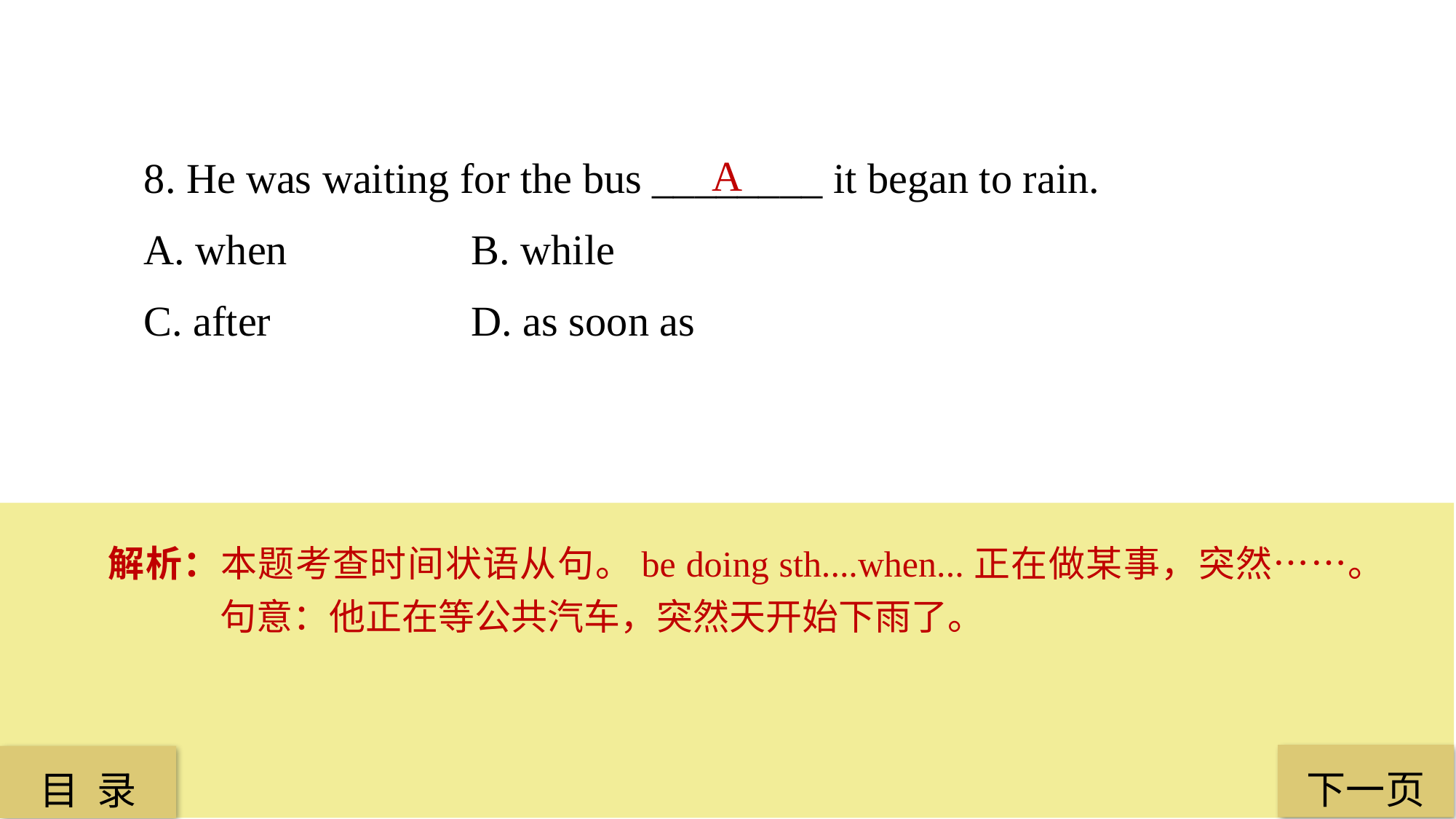

8. He was waiting for the bus ________ it began to rain.
A. when 		B. while
C. after 		D. as soon as
A
解析：本题考查时间状语从句。be doing sth....when...正在做某事，突然……。句意：他正在等公共汽车，突然天开始下雨了。